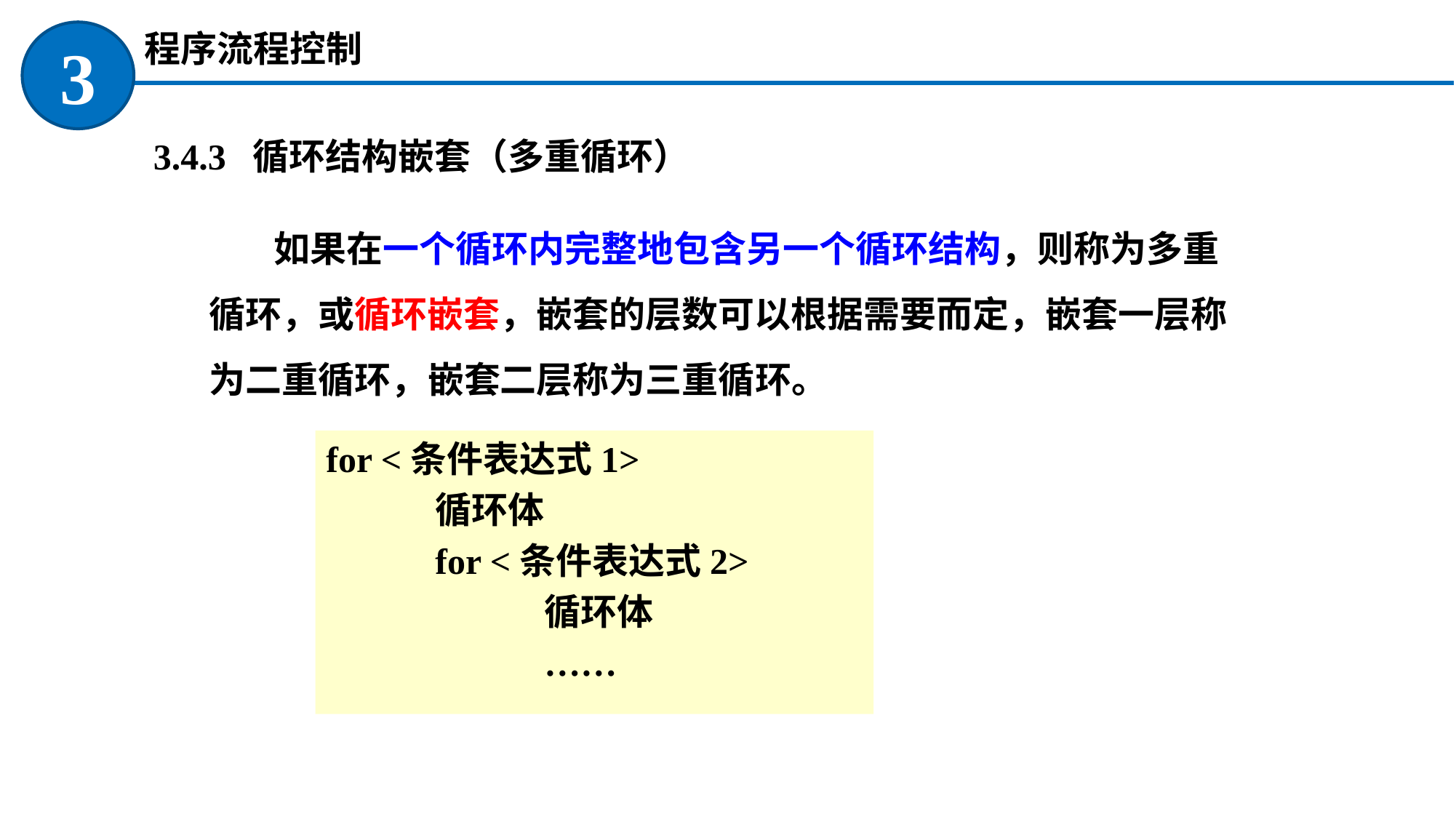

程序流程控制
3
 3.4.3  循环结构嵌套（多重循环）
如果在一个循环内完整地包含另一个循环结构，则称为多重循环，或循环嵌套，嵌套的层数可以根据需要而定，嵌套一层称为二重循环，嵌套二层称为三重循环。
for <条件表达式1>
	循环体
	for <条件表达式2>
		循环体
		……